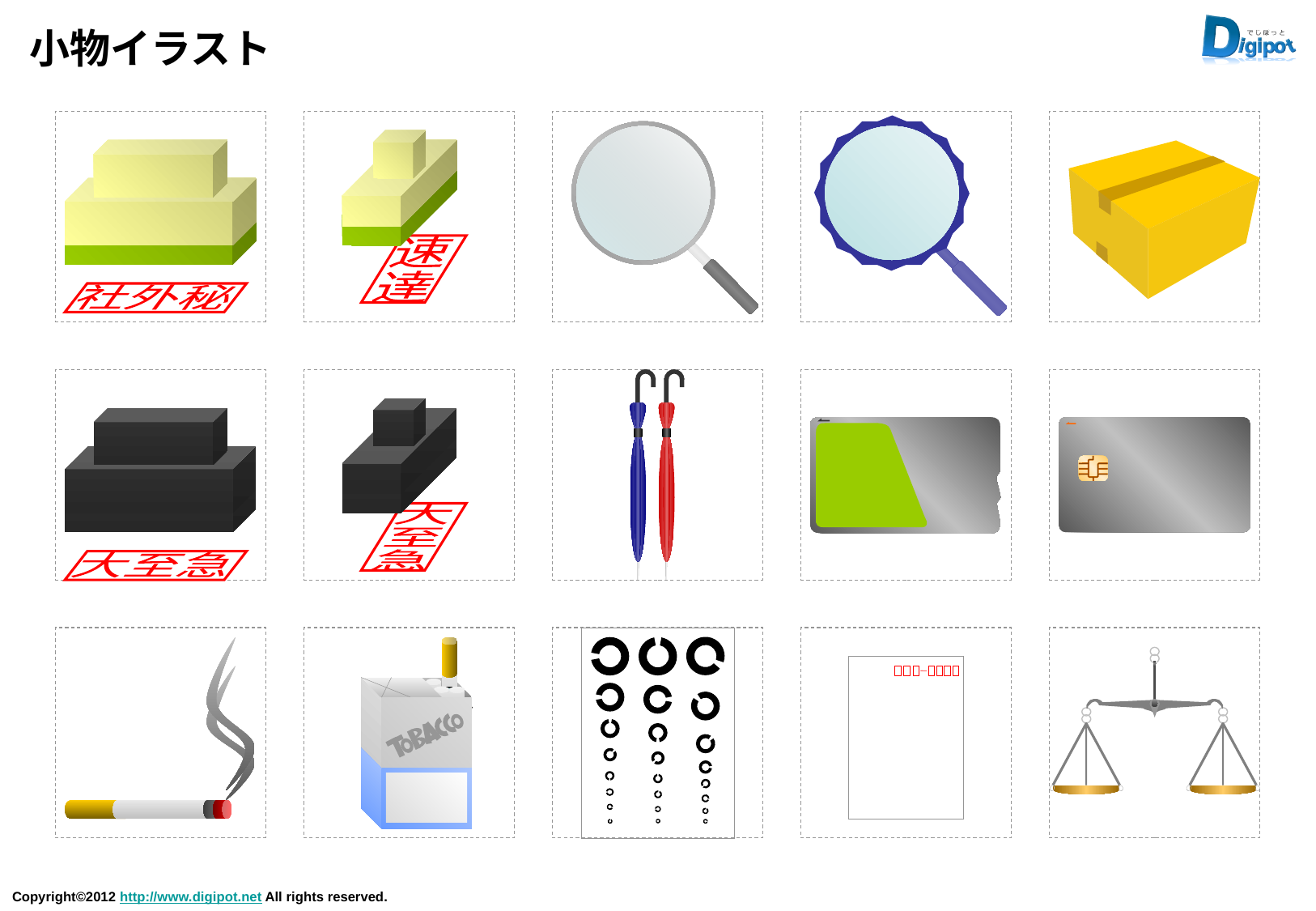

# 小物イラスト

速
達

社外秘

大
至
急

大至急